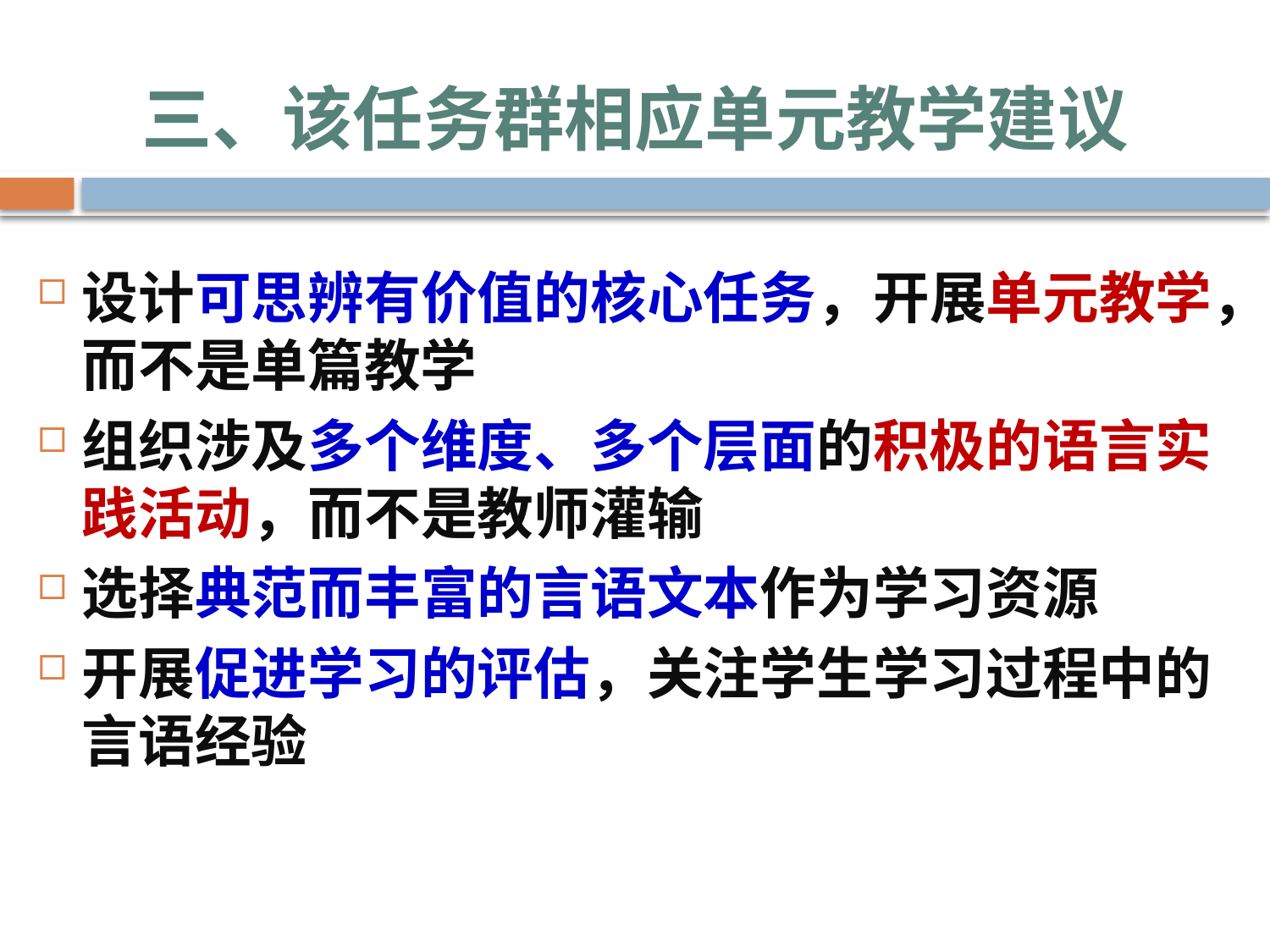

# 三、该任务群相应单元教学建议
设计可思辨有价值的核心任务，开展单元教学，而不是单篇教学
组织涉及多个维度、多个层面的积极的语言实践活动，而不是教师灌输
选择典范而丰富的言语文本作为学习资源
开展促进学习的评估，关注学生学习过程中的言语经验